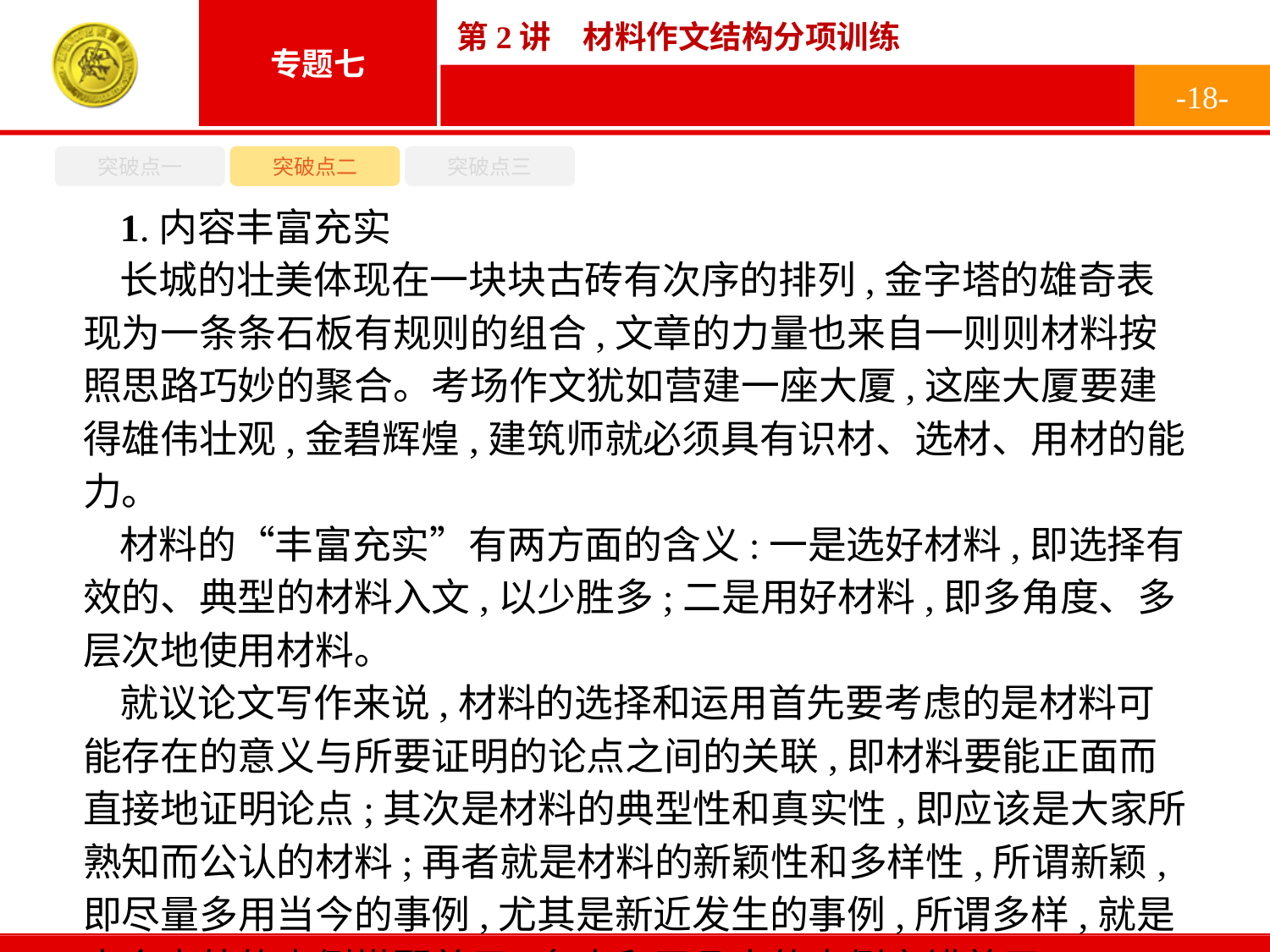

-18-
突破点一
突破点二
突破点三
1.内容丰富充实
长城的壮美体现在一块块古砖有次序的排列,金字塔的雄奇表现为一条条石板有规则的组合,文章的力量也来自一则则材料按照思路巧妙的聚合。考场作文犹如营建一座大厦,这座大厦要建得雄伟壮观,金碧辉煌,建筑师就必须具有识材、选材、用材的能力。
材料的“丰富充实”有两方面的含义:一是选好材料,即选择有效的、典型的材料入文,以少胜多;二是用好材料,即多角度、多层次地使用材料。
就议论文写作来说,材料的选择和运用首先要考虑的是材料可能存在的意义与所要证明的论点之间的关联,即材料要能正面而直接地证明论点;其次是材料的典型性和真实性,即应该是大家所熟知而公认的材料;再者就是材料的新颖性和多样性,所谓新颖,即尽量多用当今的事例,尤其是新近发生的事例,所谓多样,就是古今中外的事例搭配着用,名人和平凡人的事例交错着用。